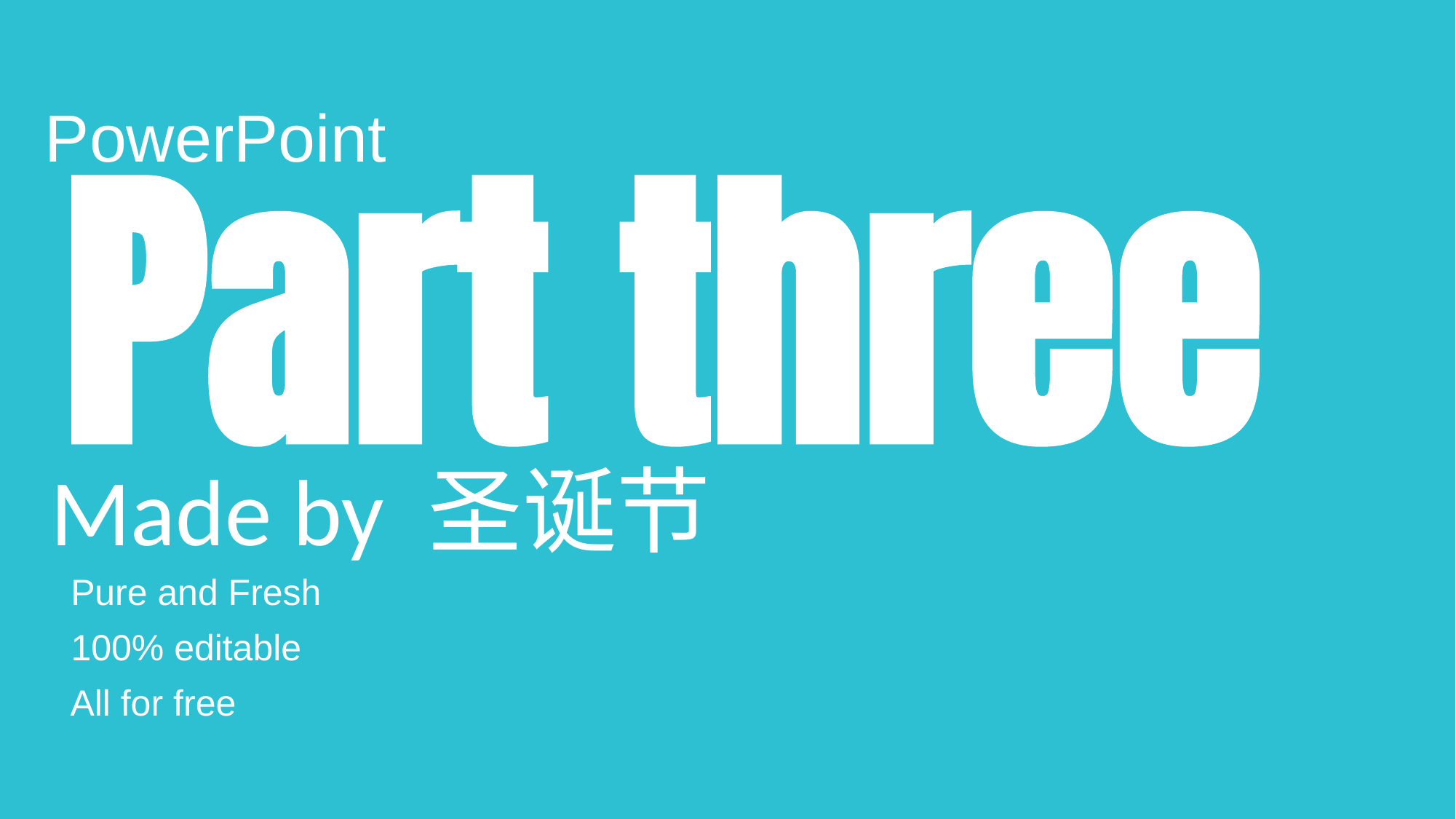

PowerPoint
Part three
Made by 圣诞节
Pure and Fresh
100% editable
All for free